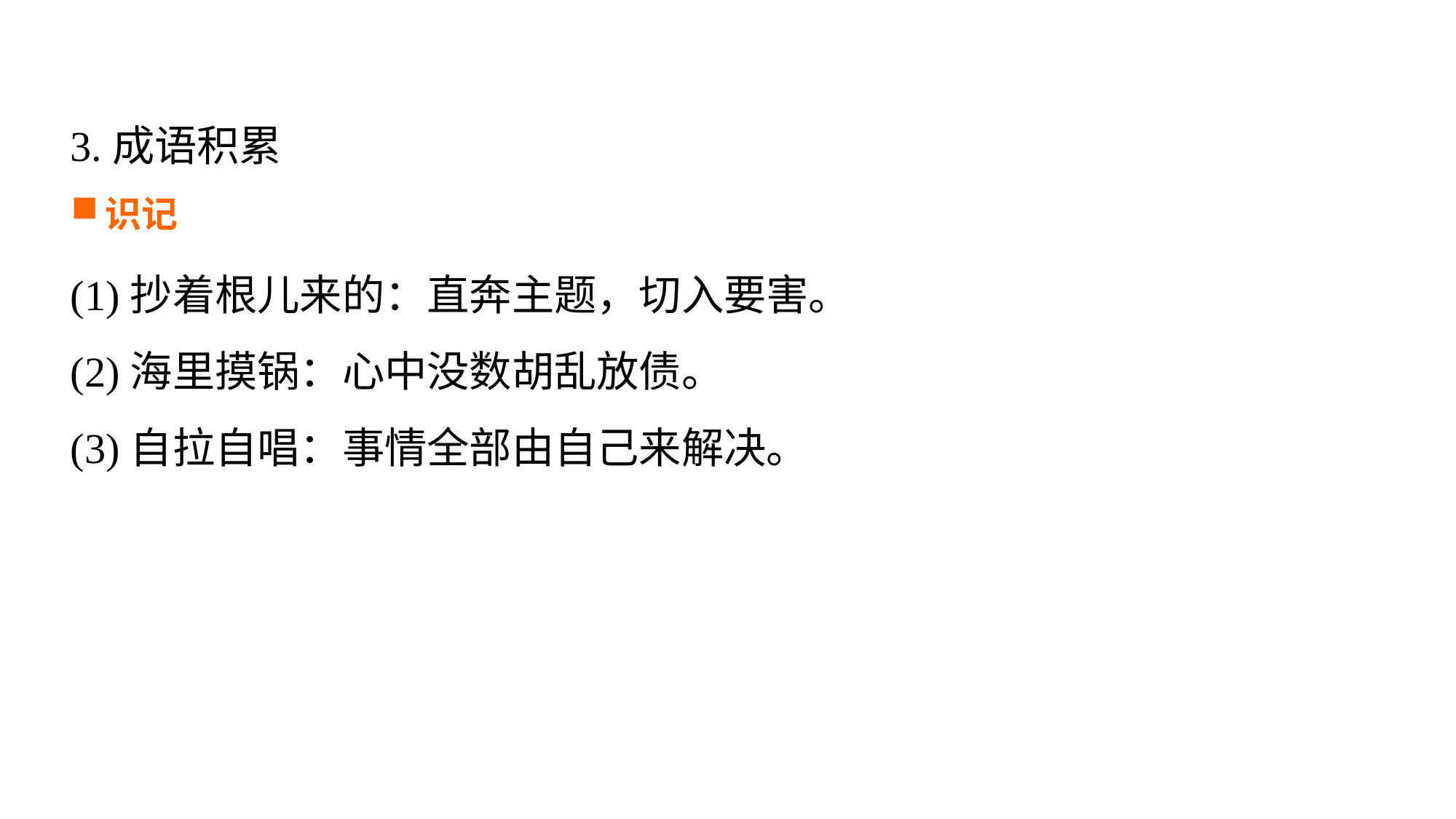

3.成语积累
识记
(1)抄着根儿来的：直奔主题，切入要害。
(2)海里摸锅：心中没数胡乱放债。
(3)自拉自唱：事情全部由自己来解决。